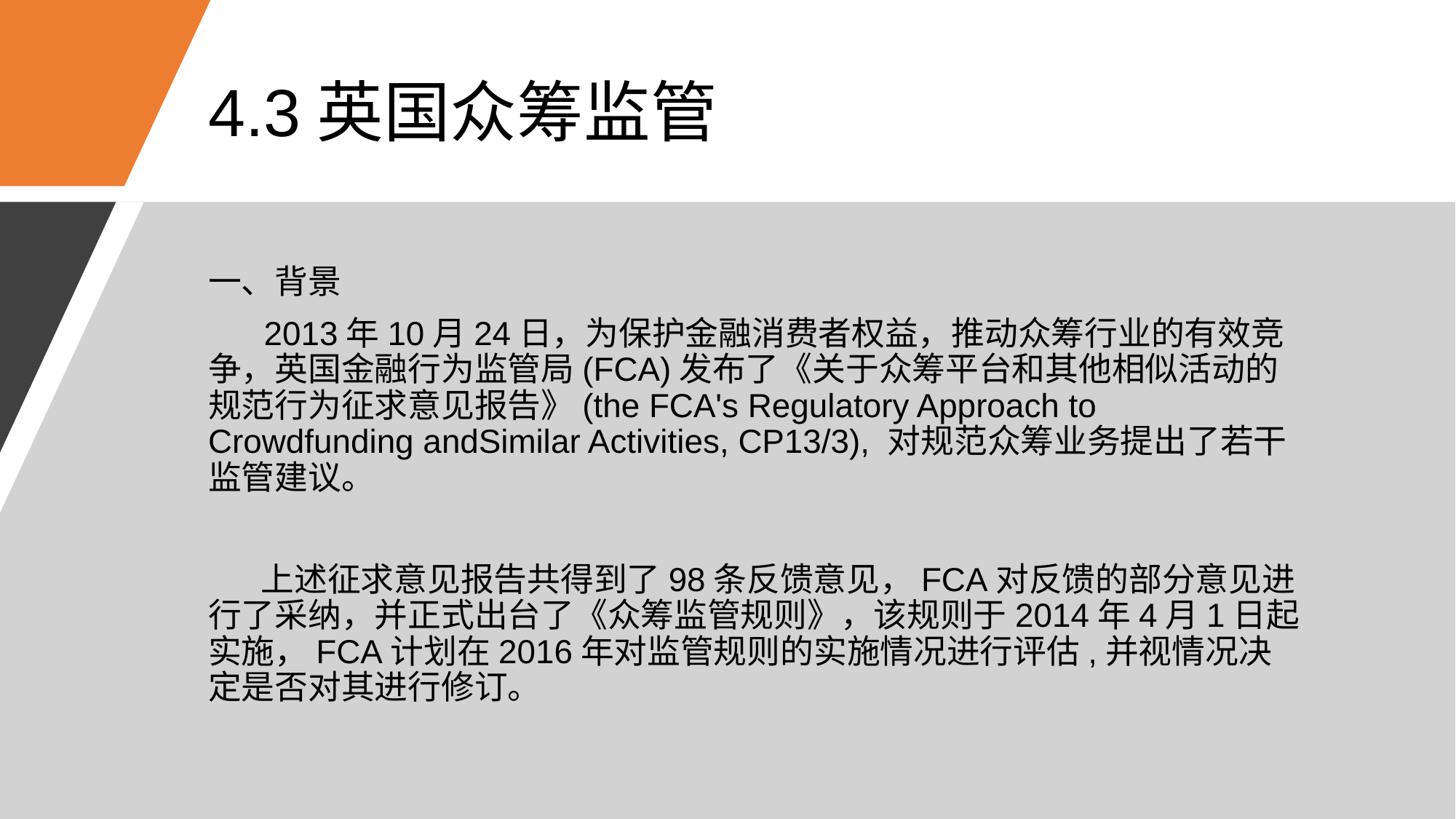

# 4.3英国众筹监管

一、背景
      2013年10月24日，为保护金融消费者权益，推动众筹行业的有效竞争，英国金融行为监管局(FCA)发布了《关于众筹平台和其他相似活动的规范行为征求意见报告》(the FCA's Regulatory Approach to Crowdfunding andSimilar Activities, CP13/3), 对规范众筹业务提出了若干监管建议。

      上述征求意见报告共得到了98条反馈意见，FCA对反馈的部分意见进行了采纳，并正式出台了《众筹监管规则》，该规则于2014年4月1日起实施，FCA计划在2016年对监管规则的实施情况进行评估,并视情况决定是否对其进行修订。